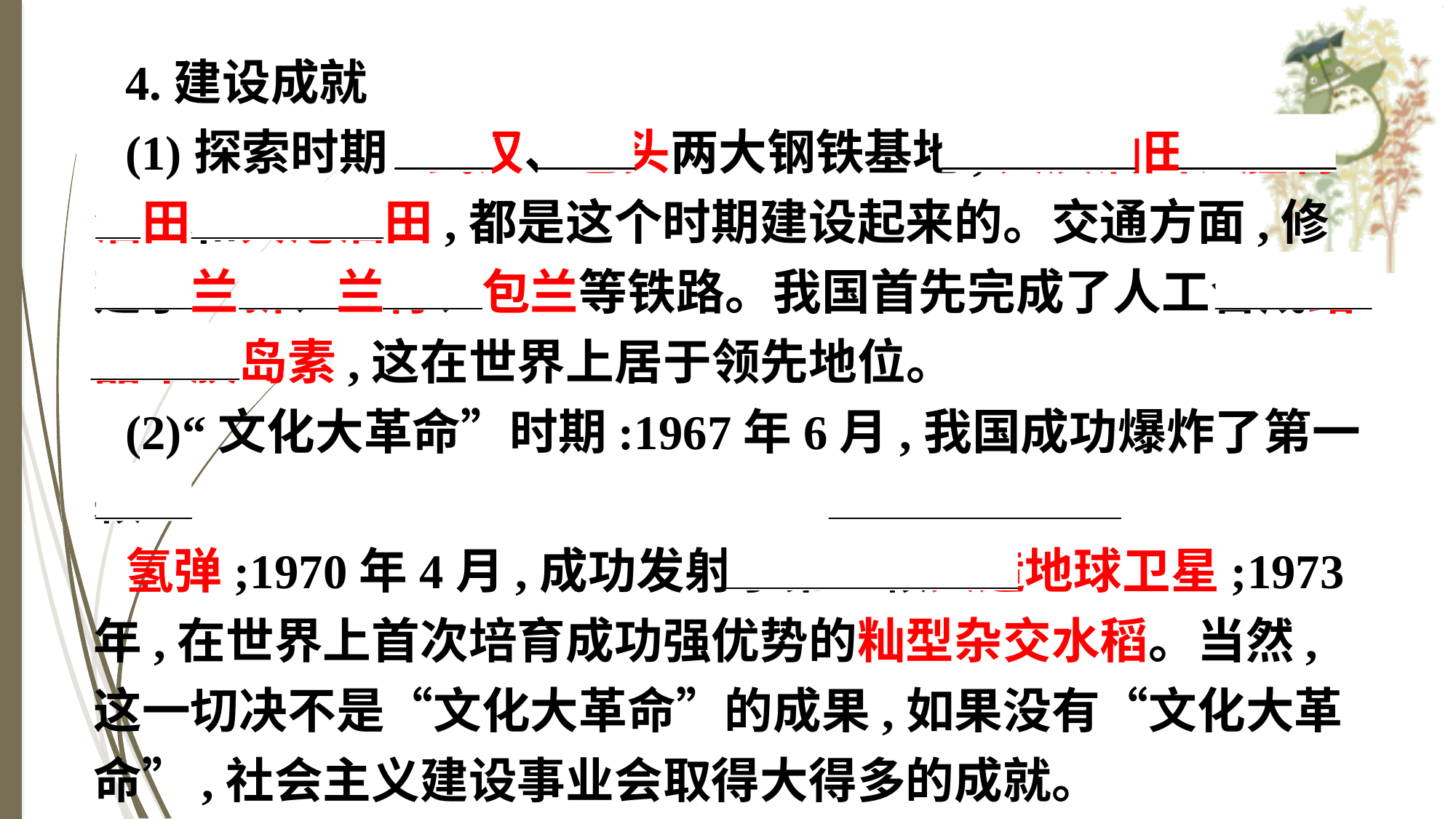

4.建设成就
(1)探索时期:武汉、包头两大钢铁基地,大庆油田、胜利油田和大港油田,都是这个时期建设起来的。交通方面,修建了兰新、兰青、包兰等铁路。我国首先完成了人工合成结晶牛胰岛素,这在世界上居于领先地位。
(2)“文化大革命”时期:1967年6月,我国成功爆炸了第一颗
氢弹;1970年4月,成功发射了第一颗人造地球卫星;1973年,在世界上首次培育成功强优势的籼型杂交水稻。当然,这一切决不是“文化大革命”的成果,如果没有“文化大革命”,社会主义建设事业会取得大得多的成就。